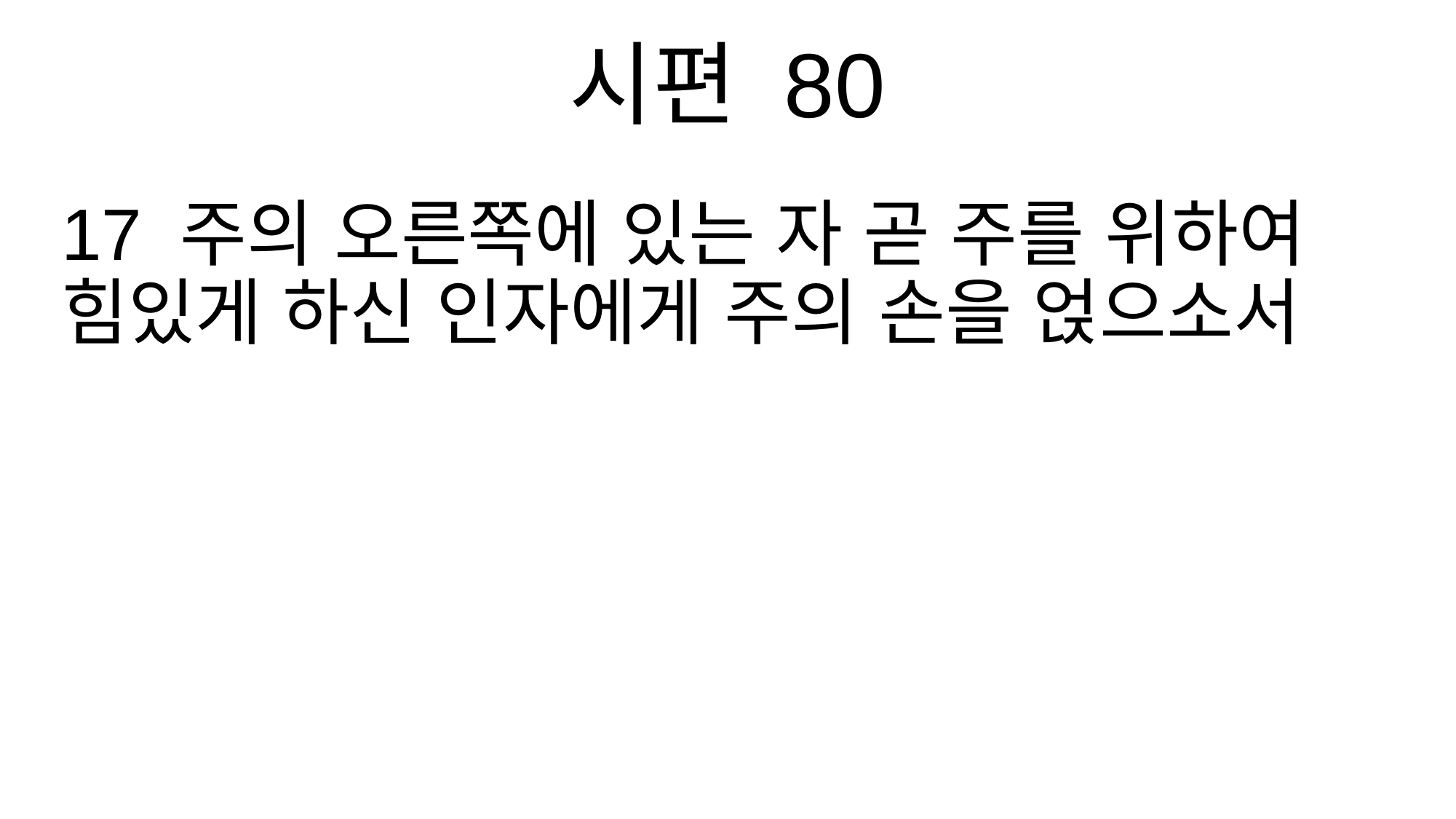

시편 80
17 주의 오른쪽에 있는 자 곧 주를 위하여 힘있게 하신 인자에게 주의 손을 얹으소서